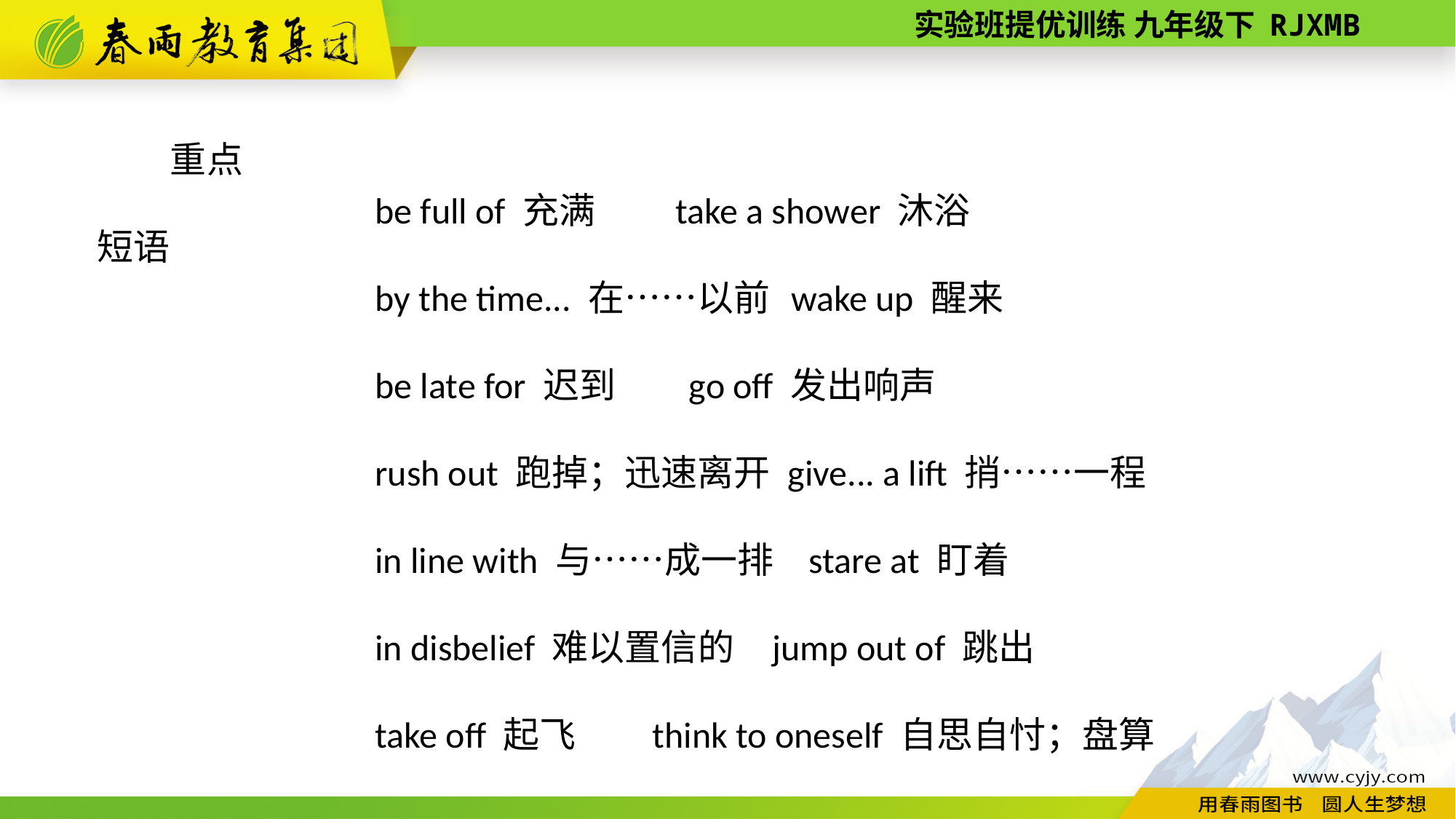

重点短语
be full of 充满                      take a shower 沐浴
by the time... 在……以前     wake up 醒来
be late for 迟到                    go off 发出响声
rush out 跑掉；迅速离开    give... a lift 捎……一程
in line with 与……成一排         stare at 盯着
in disbelief 难以置信的          jump out of 跳出
take off 起飞                     think to oneself 自思自忖；盘算